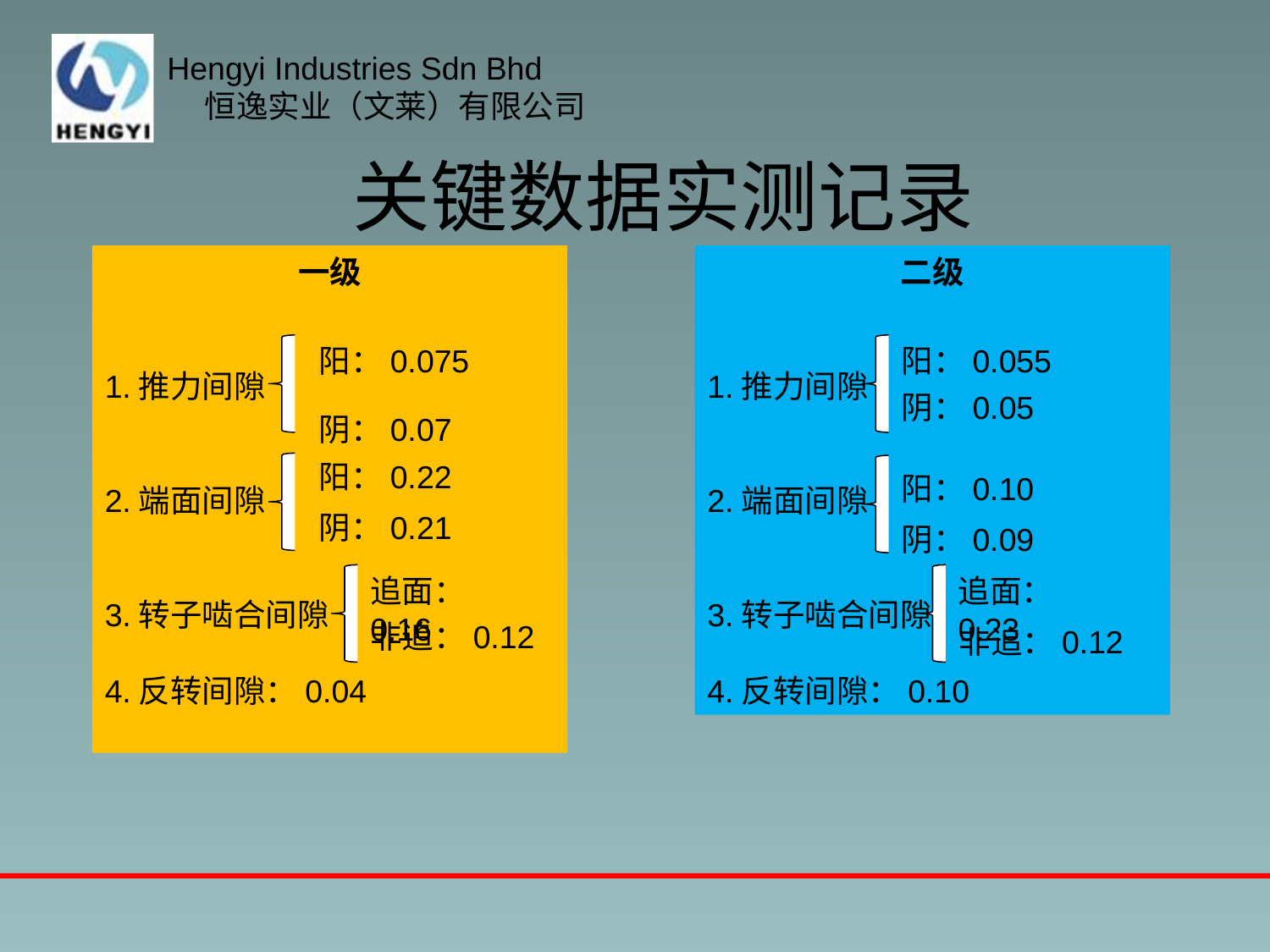

# 关键数据实测记录
一级

1.推力间隙

2.端面间隙

3.转子啮合间隙

4.反转间隙：0.04

二级

1.推力间隙

2.端面间隙

3.转子啮合间隙

4.反转间隙：0.10

阳：0.075

阳：0.055
阴：0.05
阴：0.07
阳：0.22

阳：0.10
阴：0.21
阴：0.09

追面：0.16

追面：0.23
非追：0.12
非追：0.12